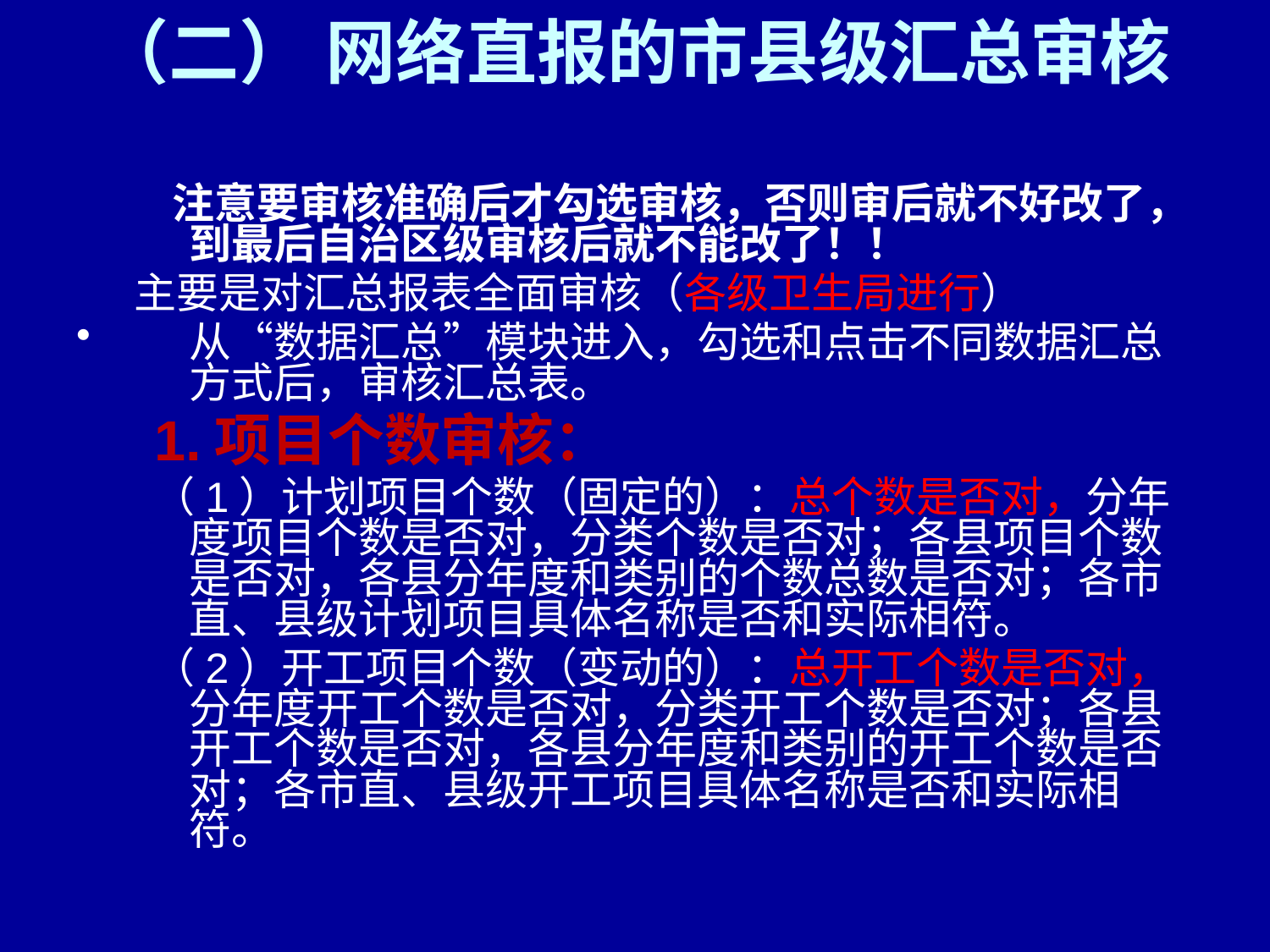

# （二） 网络直报的市县级汇总审核
         注意要审核准确后才勾选审核，否则审后就不好改了，到最后自治区级审核后就不能改了！！
     主要是对汇总报表全面审核（各级卫生局进行）
从“数据汇总”模块进入，勾选和点击不同数据汇总方式后，审核汇总表。
     1.项目个数审核：
       （1）计划项目个数（固定的）：总个数是否对，分年度项目个数是否对，分类个数是否对；各县项目个数是否对，各县分年度和类别的个数总数是否对；各市直、县级计划项目具体名称是否和实际相符。
       （2）开工项目个数（变动的）：总开工个数是否对，分年度开工个数是否对，分类开工个数是否对；各县开工个数是否对，各县分年度和类别的开工个数是否对；各市直、县级开工项目具体名称是否和实际相符。